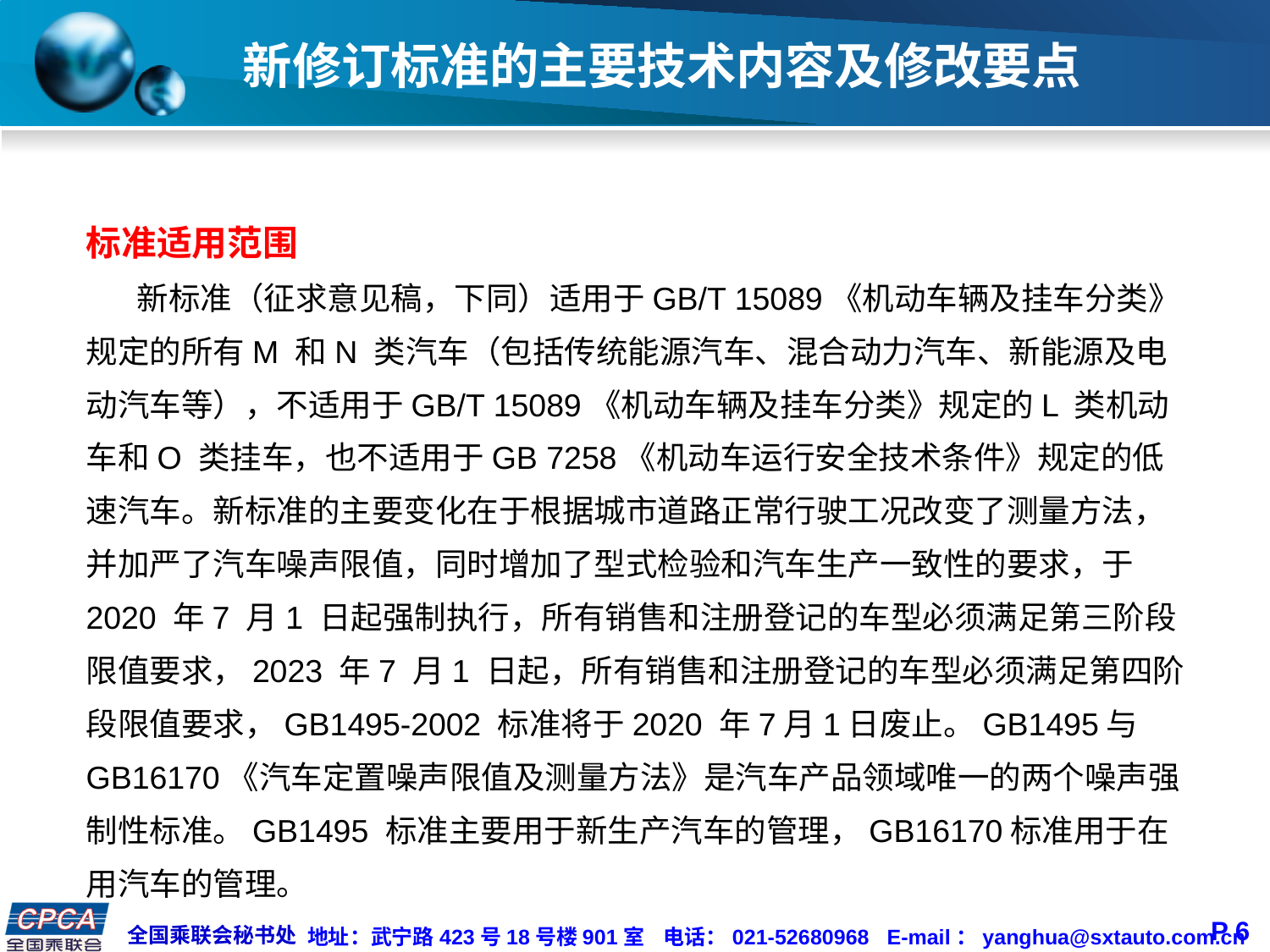

# 新修订标准的主要技术内容及修改要点
标准适用范围
      新标准（征求意见稿，下同）适用于GB/T 15089《机动车辆及挂车分类》规定的所有M 和N 类汽车（包括传统能源汽车、混合动力汽车、新能源及电动汽车等），不适用于GB/T 15089《机动车辆及挂车分类》规定的L 类机动车和O 类挂车，也不适用于GB 7258《机动车运行安全技术条件》规定的低速汽车。新标准的主要变化在于根据城市道路正常行驶工况改变了测量方法，并加严了汽车噪声限值，同时增加了型式检验和汽车生产一致性的要求，于2020 年7 月1 日起强制执行，所有销售和注册登记的车型必须满足第三阶段限值要求，2023 年7 月1 日起，所有销售和注册登记的车型必须满足第四阶段限值要求，GB1495-2002 标准将于2020 年7月1日废止。GB1495与GB16170《汽车定置噪声限值及测量方法》是汽车产品领域唯一的两个噪声强制性标准。GB1495 标准主要用于新生产汽车的管理，GB16170标准用于在用汽车的管理。